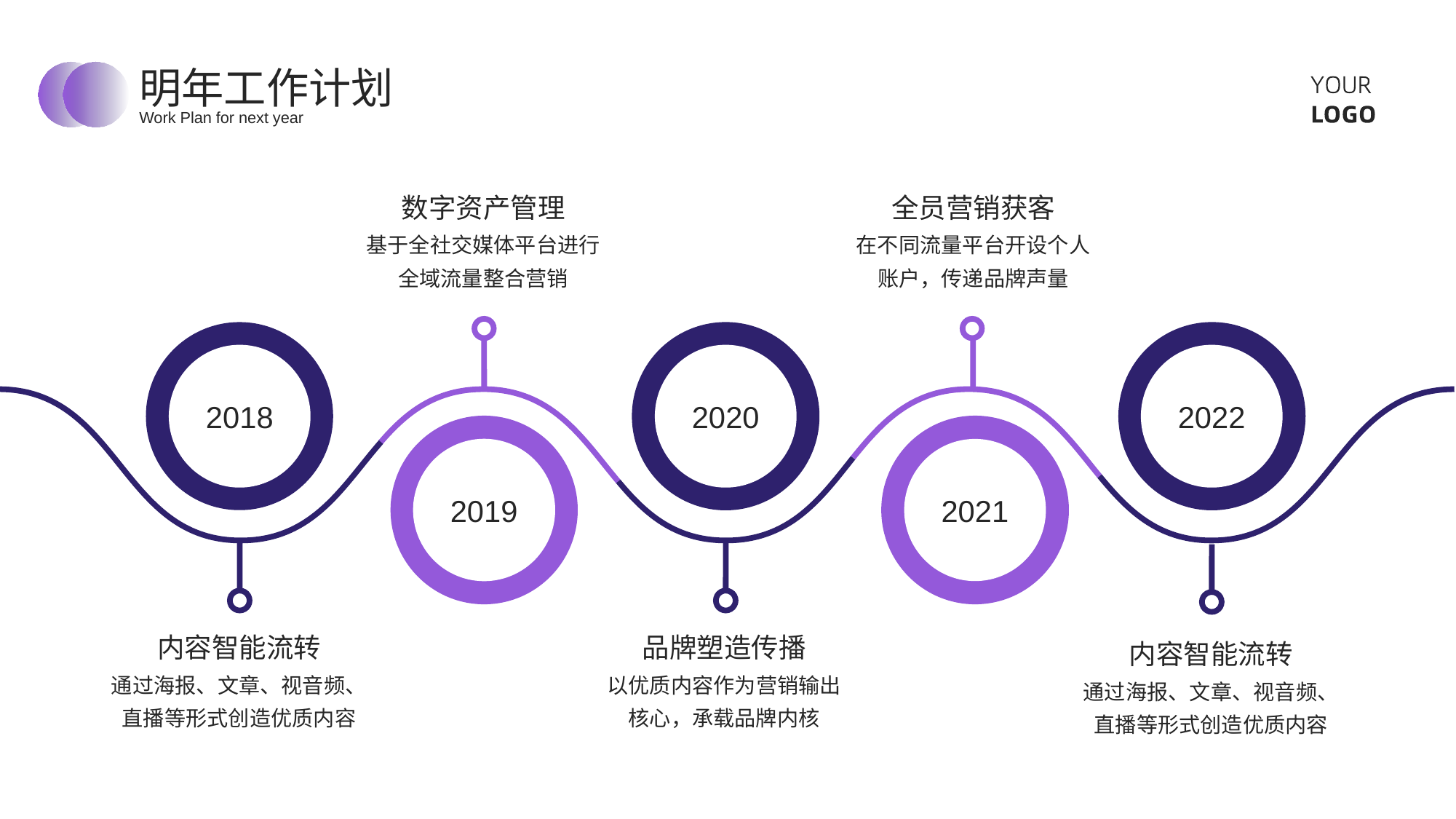

明年工作计划

Work Plan for next year
数字资产管理
全员营销获客
基于全社交媒体平台进行全域流量整合营销
在不同流量平台开设个人账户，传递品牌声量

2018
2020
2022

2019
2021

内容智能流转
品牌塑造传播
内容智能流转
通过海报、文章、视音频、直播等形式创造优质内容
以优质内容作为营销输出核心，承载品牌内核
通过海报、文章、视音频、直播等形式创造优质内容